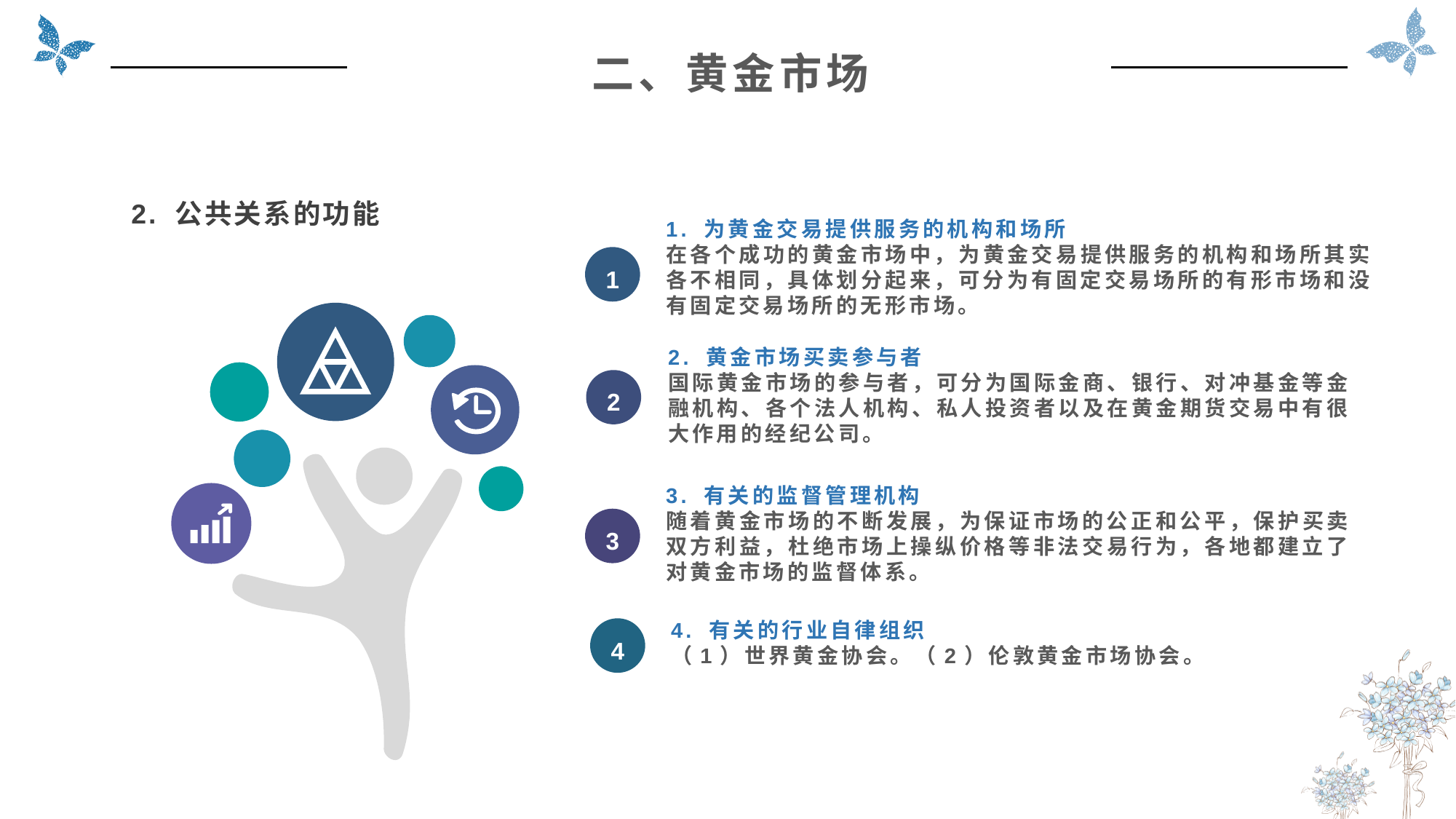

二、黄金市场
2. 公共关系的功能
1. 为黄金交易提供服务的机构和场所
在各个成功的黄金市场中，为黄金交易提供服务的机构和场所其实各不相同，具体划分起来，可分为有固定交易场所的有形市场和没有固定交易场所的无形市场。
1

2. 黄金市场买卖参与者
国际黄金市场的参与者，可分为国际金商、银行、对冲基金等金融机构、各个法人机构、私人投资者以及在黄金期货交易中有很大作用的经纪公司。
2
3. 有关的监督管理机构
随着黄金市场的不断发展，为保证市场的公正和公平，保护买卖双方利益，杜绝市场上操纵价格等非法交易行为，各地都建立了对黄金市场的监督体系。
3
4. 有关的行业自律组织
（1）世界黄金协会。（2）伦敦黄金市场协会。
4